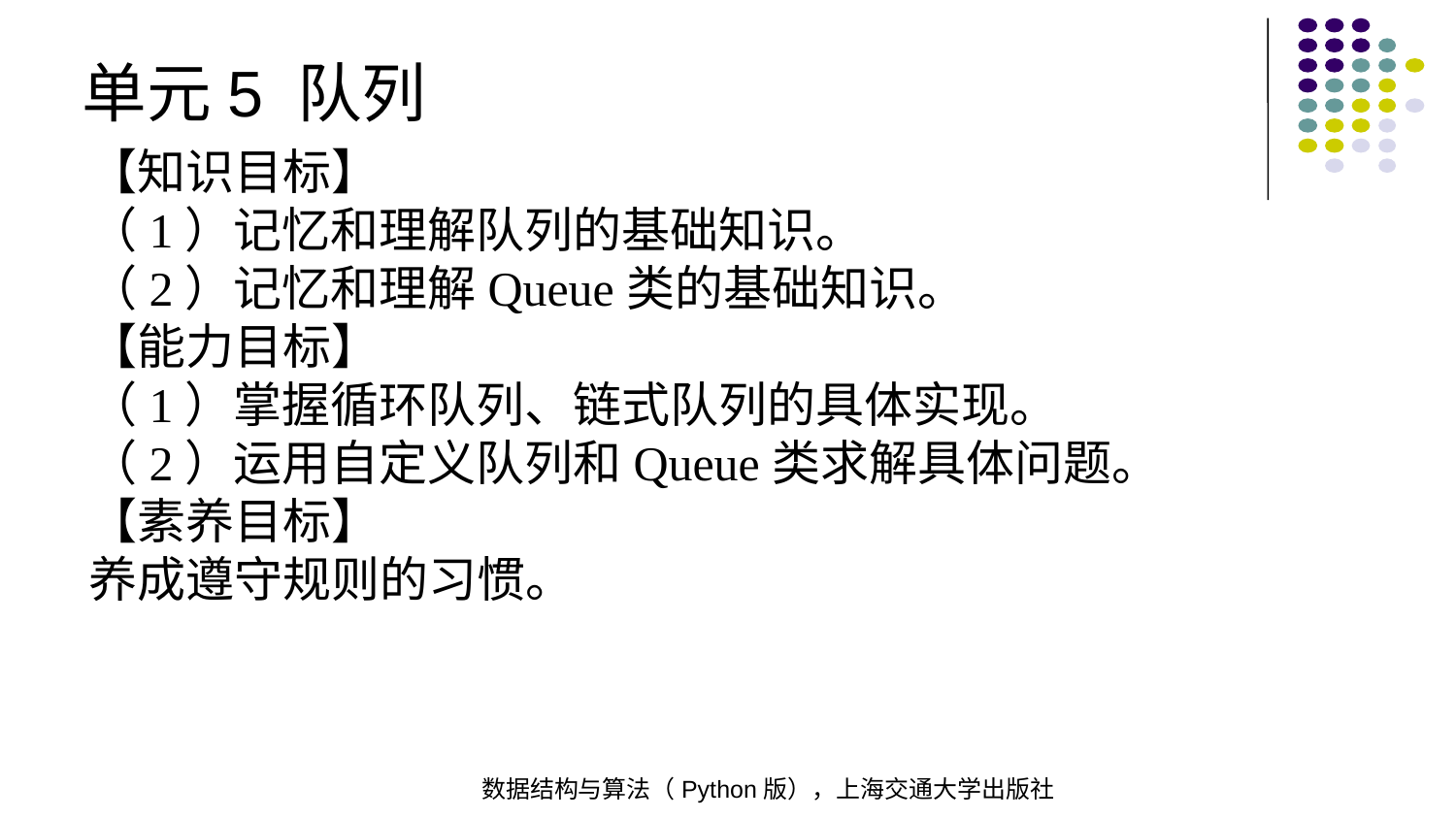

单元5 队列
【知识目标】
（1）记忆和理解队列的基础知识。
（2）记忆和理解Queue类的基础知识。
【能力目标】
（1）掌握循环队列、链式队列的具体实现。
（2）运用自定义队列和Queue类求解具体问题。
【素养目标】
养成遵守规则的习惯。